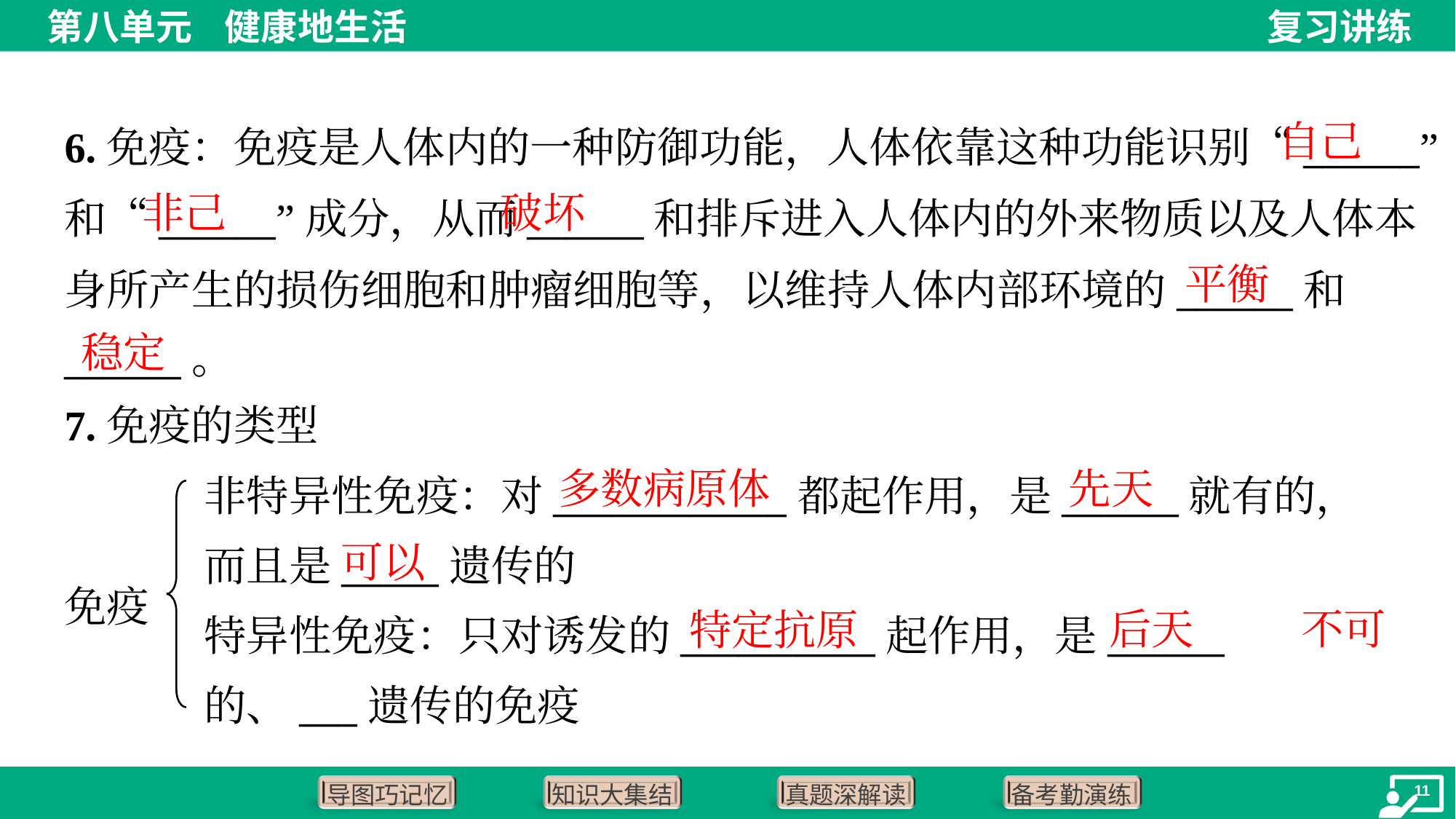

自己
6.免疫：免疫是人体内的一种防御功能，人体依靠这种功能识别“______”
和“______”成分，从而______和排斥进入人体内的外来物质以及人体本
身所产生的损伤细胞和肿瘤细胞等，以维持人体内部环境的______和
______。
非己
破坏
平衡
稳定
7.免疫的类型
先天
多数病原体
非特异性免疫：对____________都起作用，是______就有的，而且是_____遗传的
特异性免疫：只对诱发的__________起作用，是______的、___遗传的免疫

可以
免疫

后天
不可
特定抗原